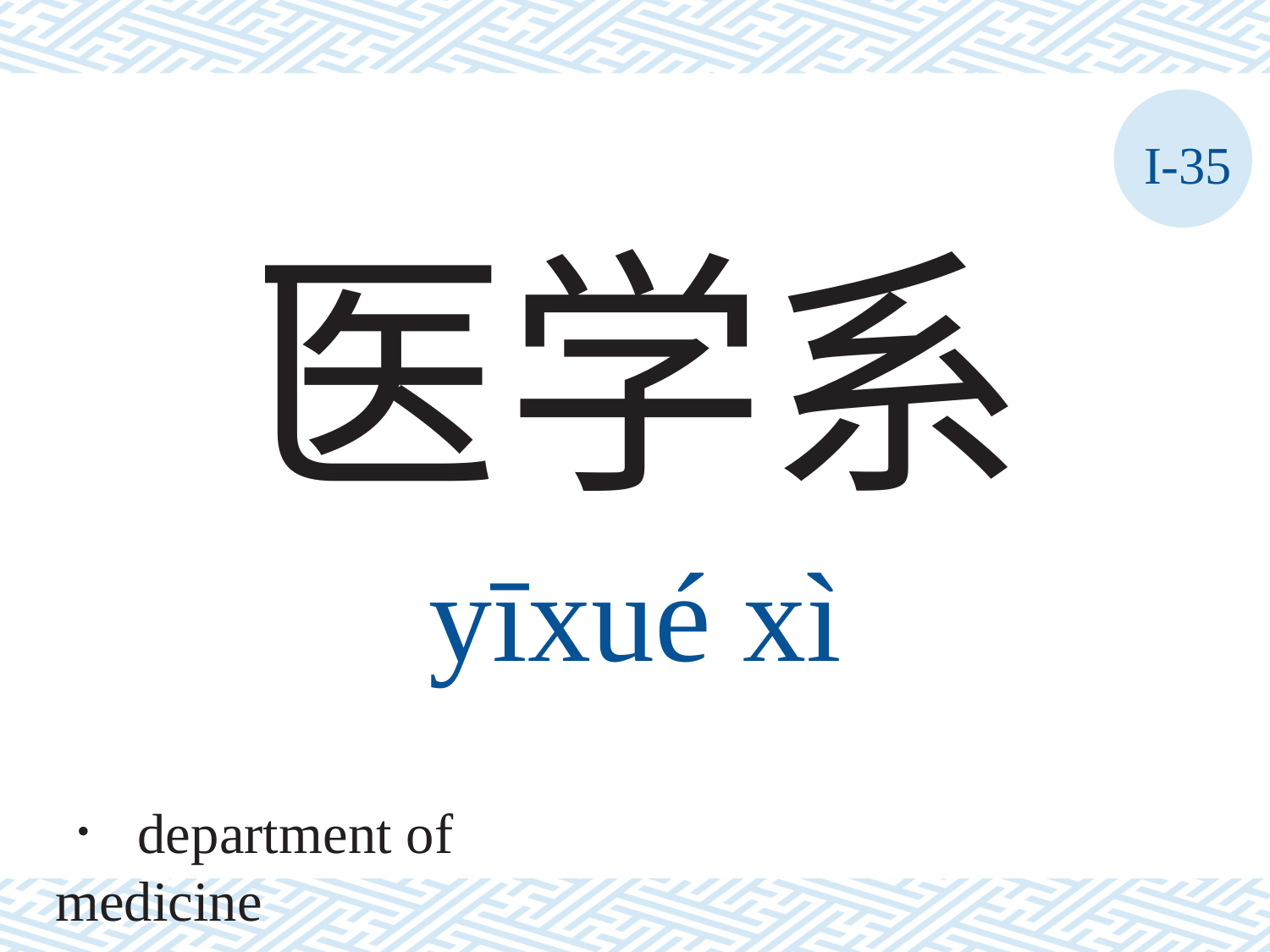

I-35
医学系
yīxué	xì
． department of medicine